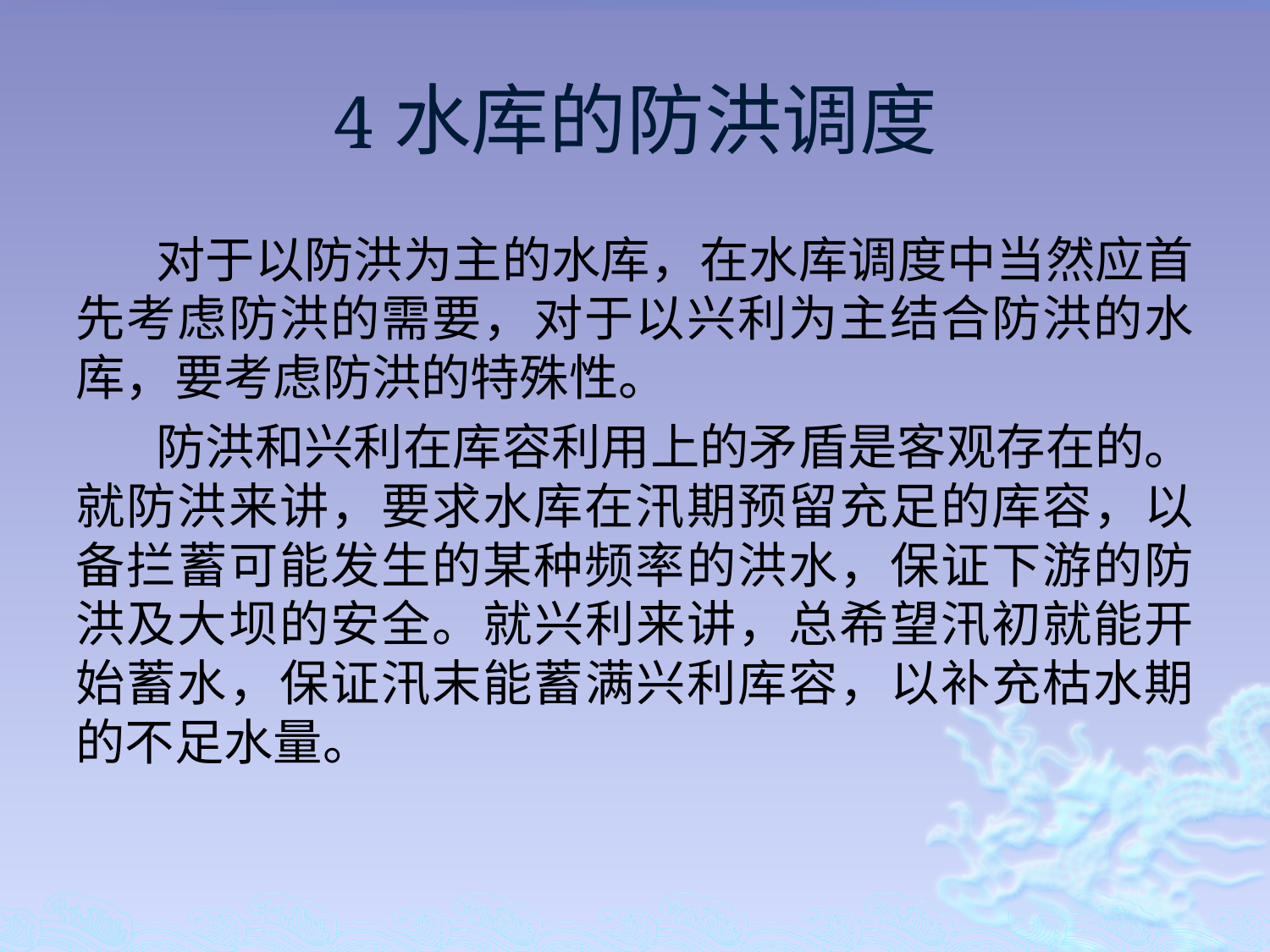

# 4水库的防洪调度
对于以防洪为主的水库，在水库调度中当然应首先考虑防洪的需要，对于以兴利为主结合防洪的水库，要考虑防洪的特殊性。
防洪和兴利在库容利用上的矛盾是客观存在的。就防洪来讲，要求水库在汛期预留充足的库容，以备拦蓄可能发生的某种频率的洪水，保证下游的防洪及大坝的安全。就兴利来讲，总希望汛初就能开始蓄水，保证汛末能蓄满兴利库容，以补充枯水期的不足水量。